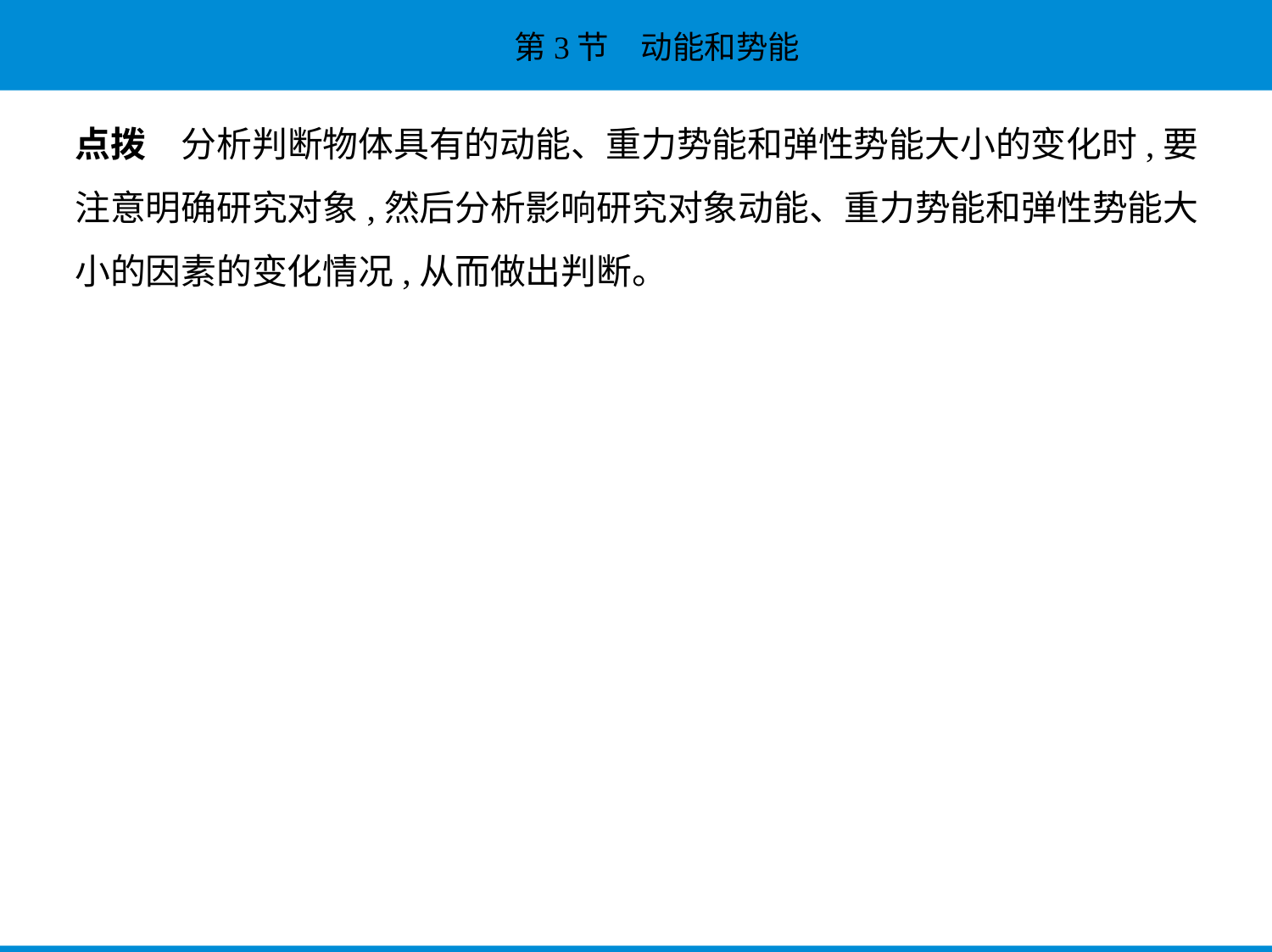

点拨　分析判断物体具有的动能、重力势能和弹性势能大小的变化时,要
注意明确研究对象,然后分析影响研究对象动能、重力势能和弹性势能大
小的因素的变化情况,从而做出判断。